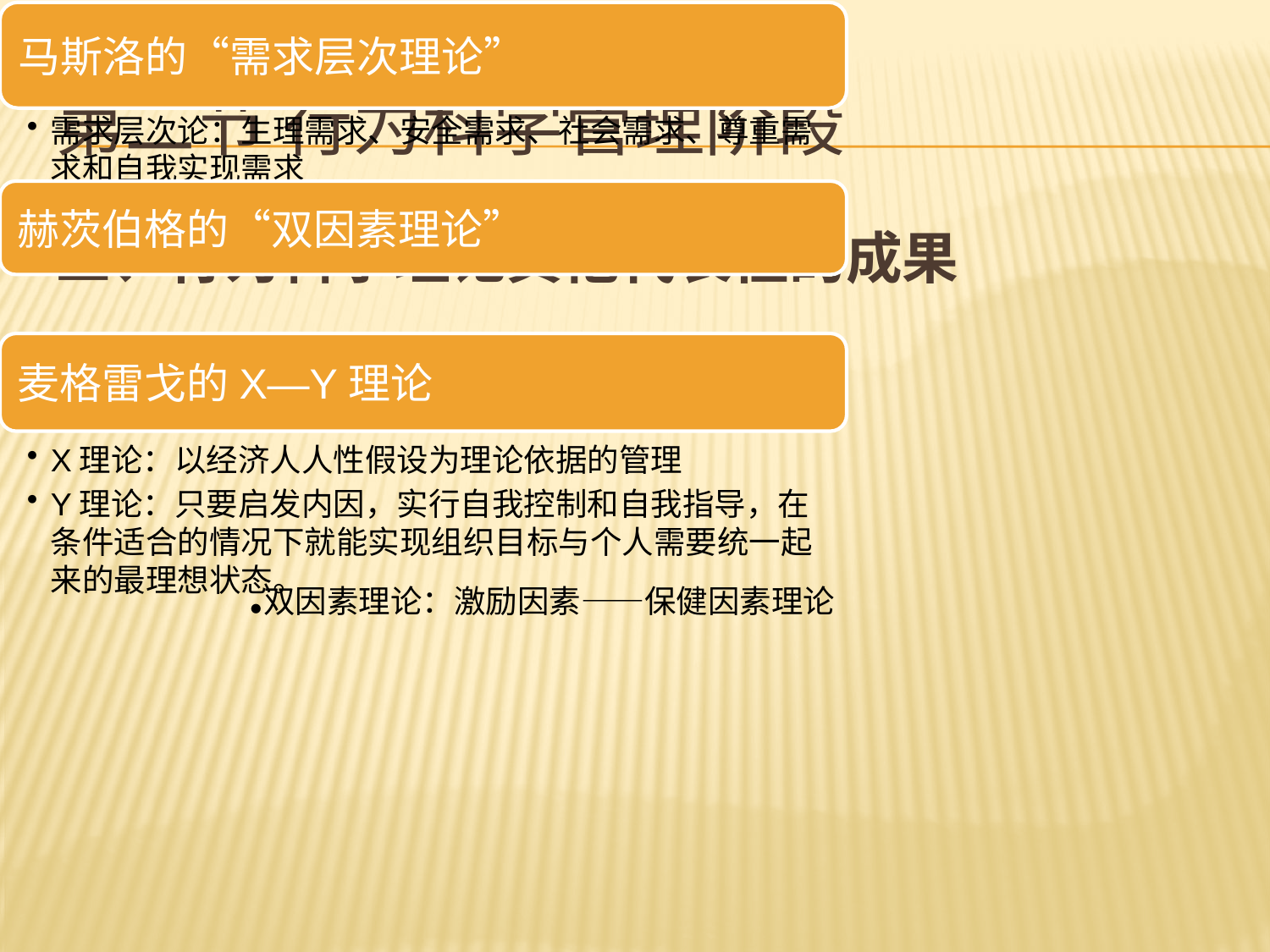

# 第二节 行为科学管理阶段
三、行为科学理论其他代表性的成果

马斯洛的“需求层次理论”
需求层次论：生理需求、安全需求、社会需求、尊重需求和自我实现需求
赫茨伯格的“双因素理论”
麦格雷戈的X—Y理论
X理论：以经济人人性假设为理论依据的管理
Y理论：只要启发内因，实行自我控制和自我指导，在条件适合的情况下就能实现组织目标与个人需要统一起来的最理想状态。
●双因素理论：激励因素——保健因素理论